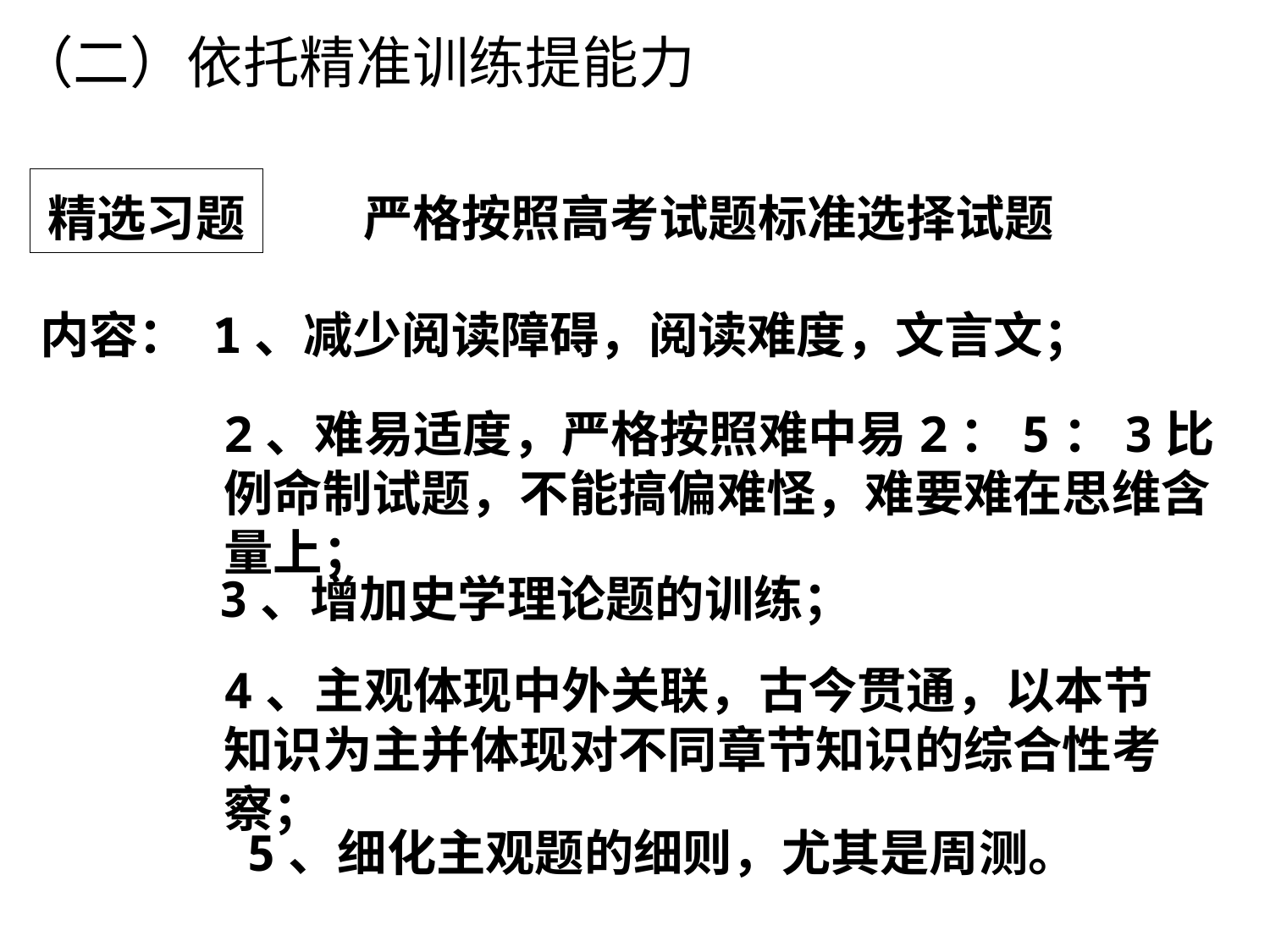

（二）依托精准训练提能力
精选习题
严格按照高考试题标准选择试题
内容：
1、减少阅读障碍，阅读难度，文言文；
2、难易适度，严格按照难中易2：5：3比例命制试题，不能搞偏难怪，难要难在思维含量上；
3、增加史学理论题的训练；
4、主观体现中外关联，古今贯通，以本节知识为主并体现对不同章节知识的综合性考察；
5、细化主观题的细则，尤其是周测。